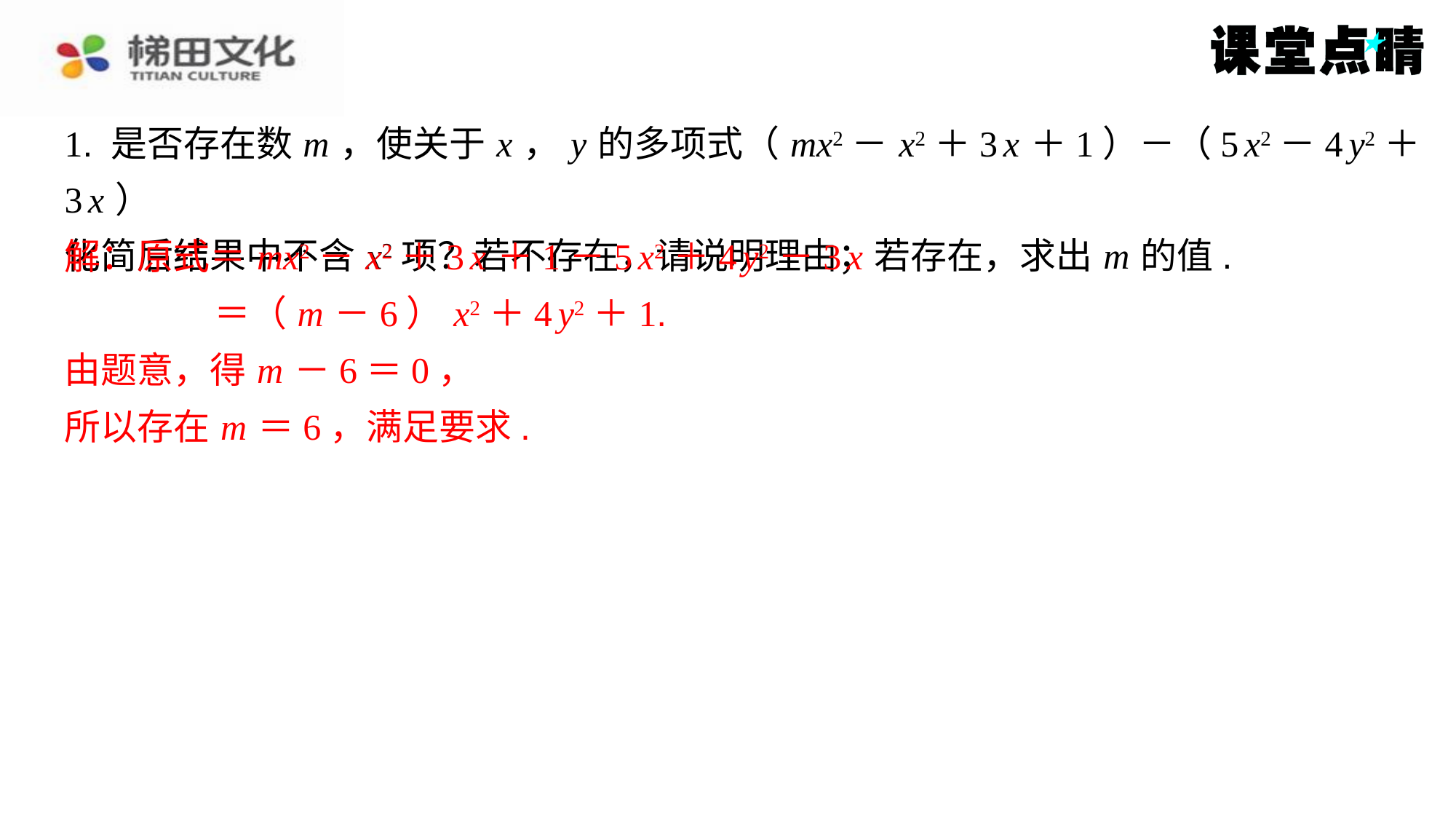

1. 是否存在数 m ，使关于 x ， y 的多项式（ mx2－ x2＋3 x ＋1）－（5 x2－4 y2＋3 x ）
化简后结果中不含 x2项？若不存在，请说明理由；若存在，求出 m 的值.
解：原式＝ mx2－ x2＋3 x ＋1－5 x2＋4 y2－3 x
＝（ m －6） x2＋4 y2＋1.
由题意，得 m －6＝0，
所以存在 m ＝6，满足要求.
解：原式＝ mx2－ x2＋3 x ＋1－5 x2＋4 y2－3 x
＝（ m －6） x2＋4 y2＋1.
由题意，得 m －6＝0，
所以存在 m ＝6，满足要求.